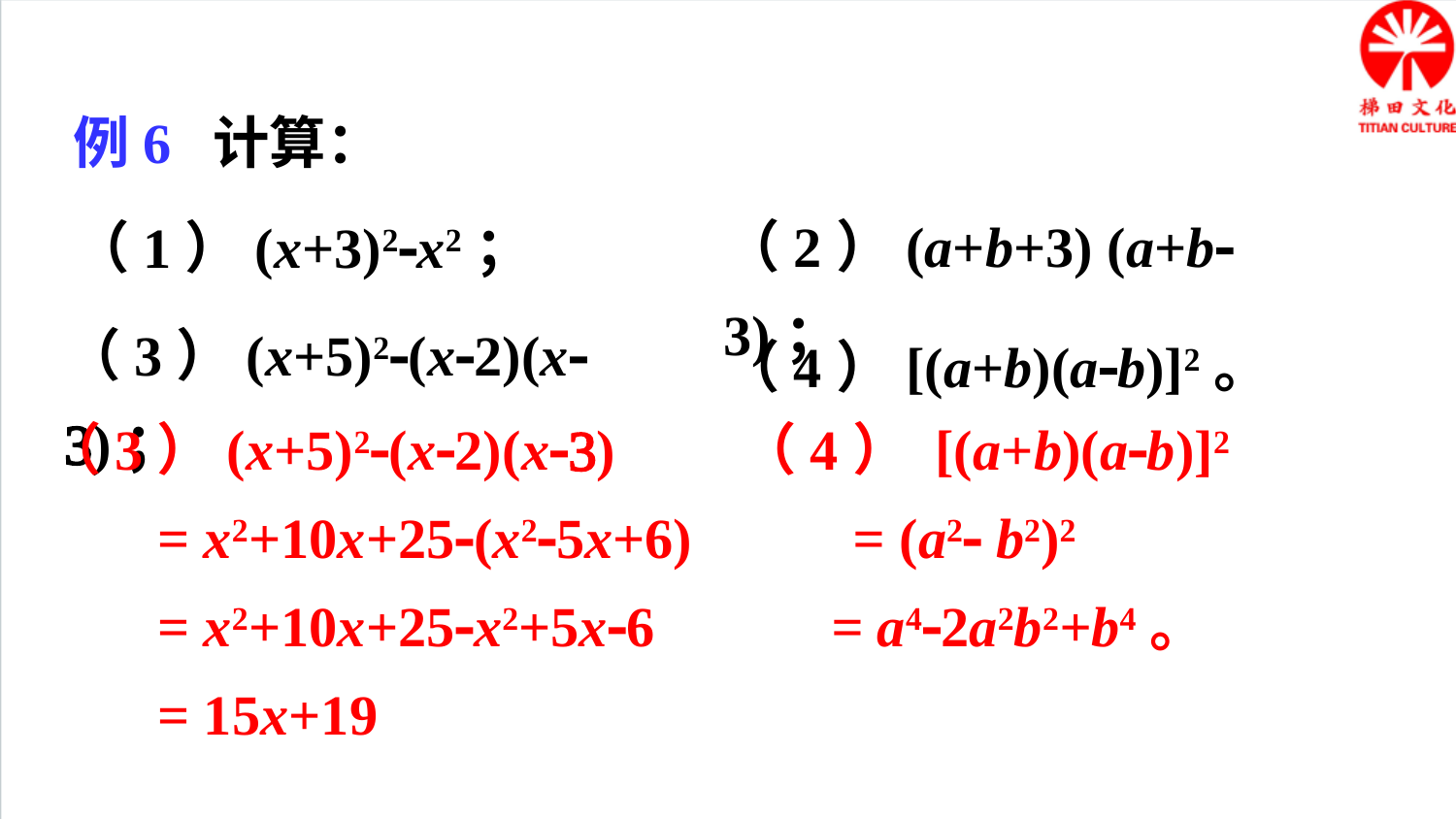

例6  计算：
（2）(a+b+3) (a+b−3)；
（1）(x+3)2−x2；
（3）(x+5)2−(x−2)(x−3)；
（4）[(a+b)(a−b)]2。
（3）(x+5)2−(x−2)(x−3)
        = x2+10x+25−(x2−5x+6)
        = x2+10x+25−x2+5x−6
        = 15x+19
（4） [(a+b)(a−b)]2
        = (a2− b2)2
           = a4−2a2b2+b4。